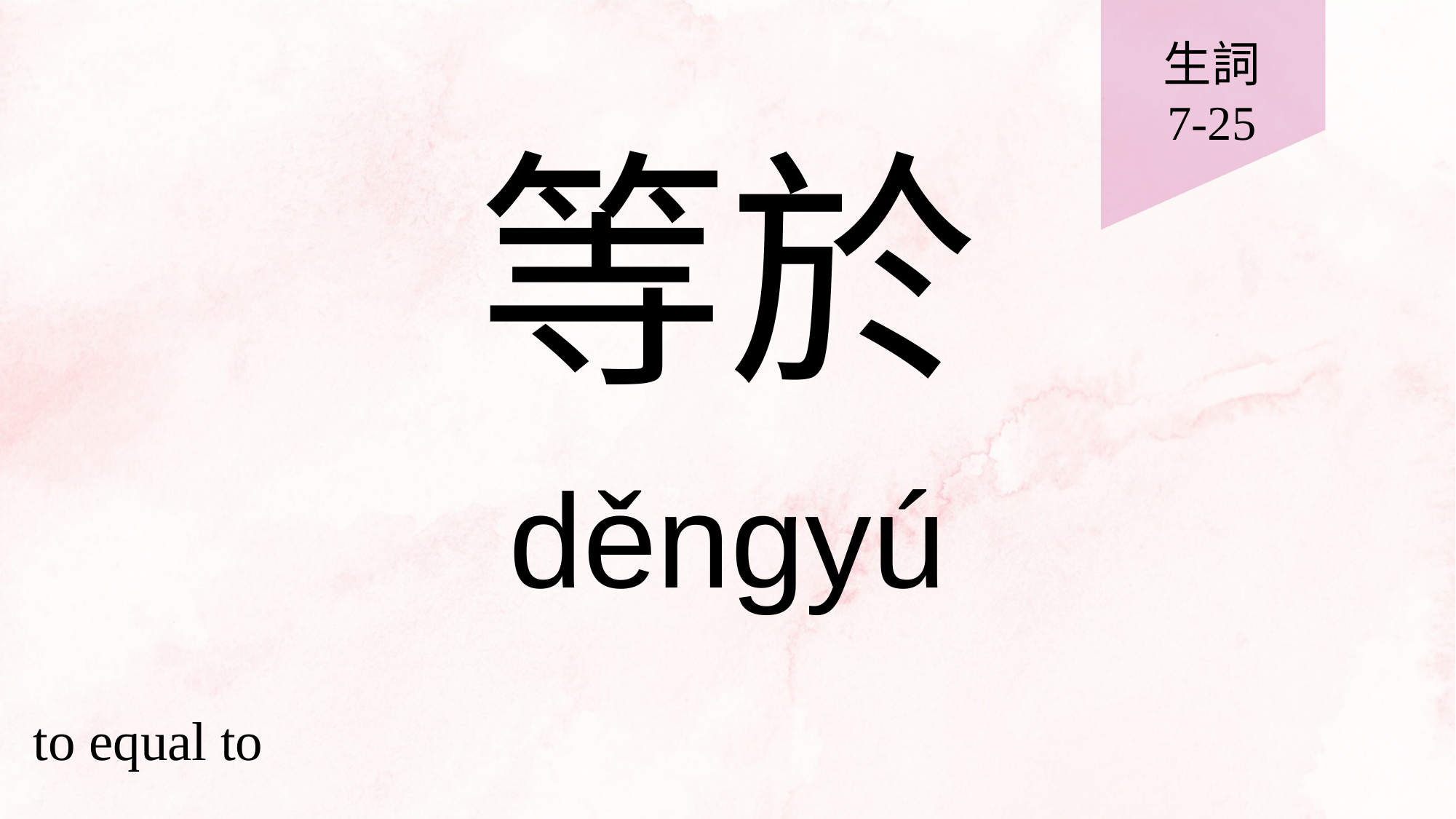

生詞
7-25
# 等於
děngyú
to equal to